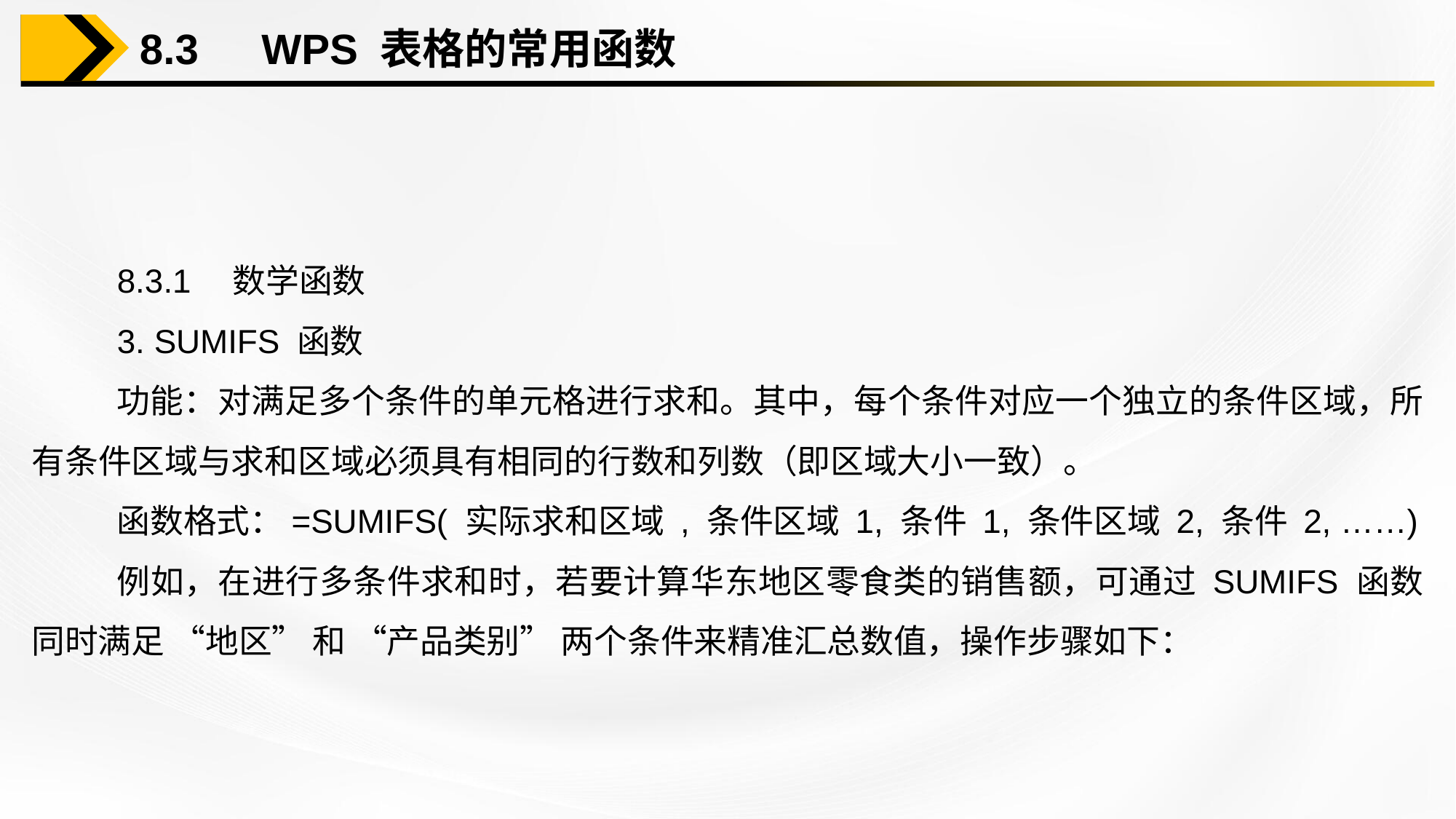

8.3　WPS 表格的常用函数
8.3.1　数学函数
3. SUMIFS 函数
功能：对满足多个条件的单元格进行求和。其中，每个条件对应一个独立的条件区域，所有条件区域与求和区域必须具有相同的行数和列数（即区域大小一致）。
函数格式：=SUMIFS( 实际求和区域 , 条件区域 1, 条件 1, 条件区域 2, 条件 2, ……)
例如，在进行多条件求和时，若要计算华东地区零食类的销售额，可通过 SUMIFS 函数同时满足 “地区” 和 “产品类别” 两个条件来精准汇总数值，操作步骤如下：